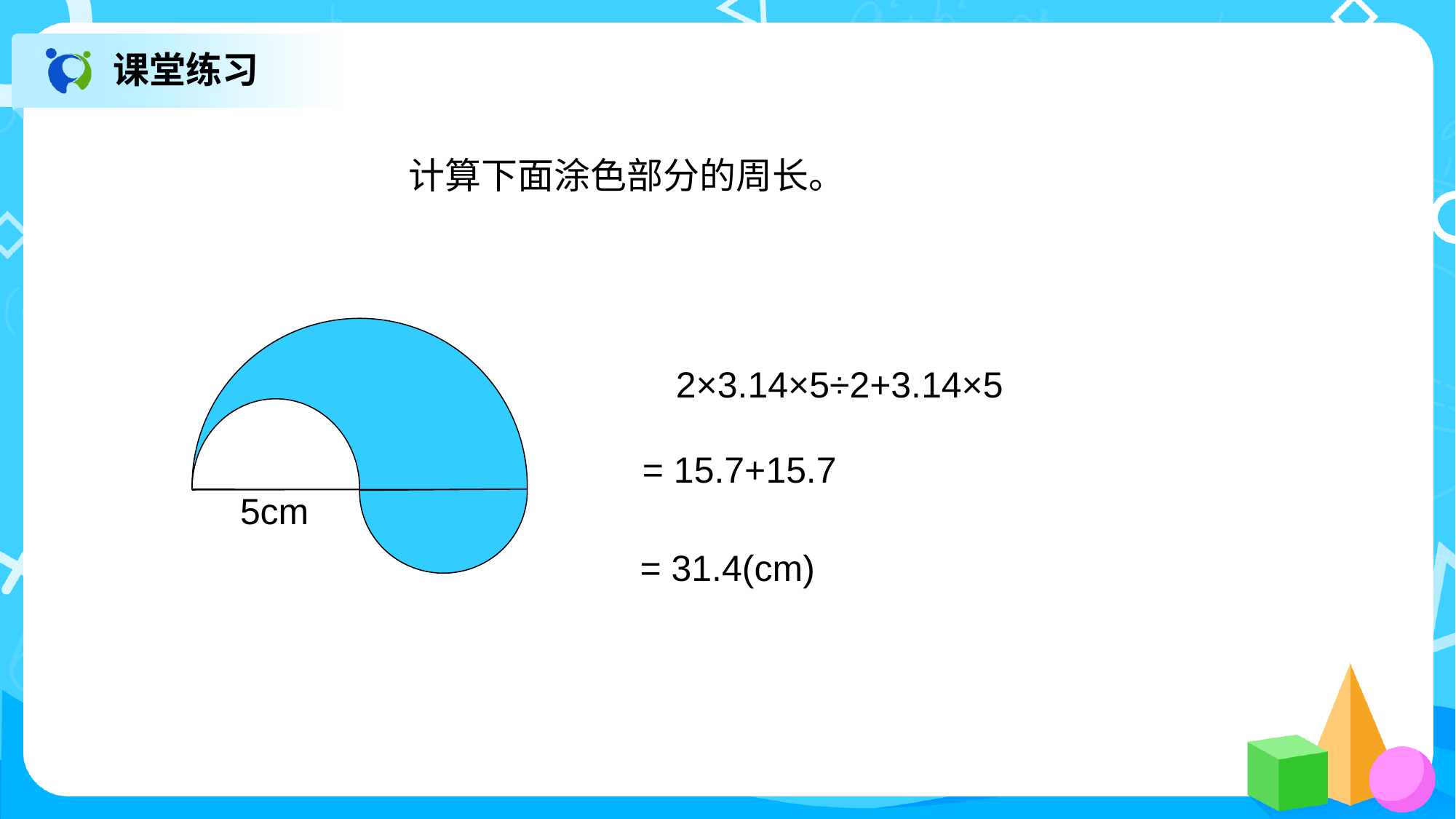

课堂练习
计算下面涂色部分的周长。

5cm
   2×3.14×5÷2+3.14×5
 = 15.7+15.7
= 31.4(cm)